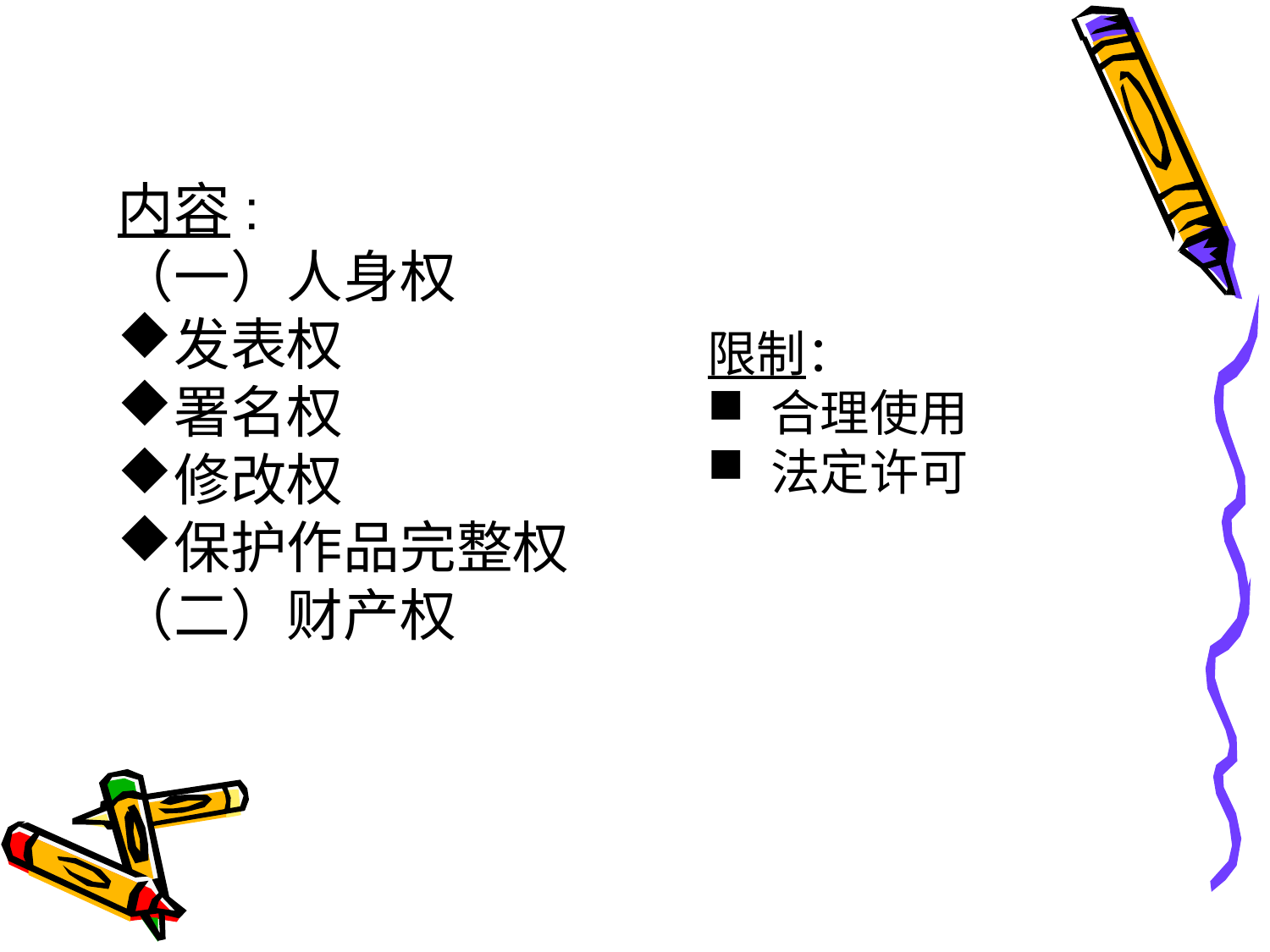

内容:
（一）人身权
发表权
署名权
修改权
保护作品完整权
（二）财产权
限制：
合理使用
法定许可